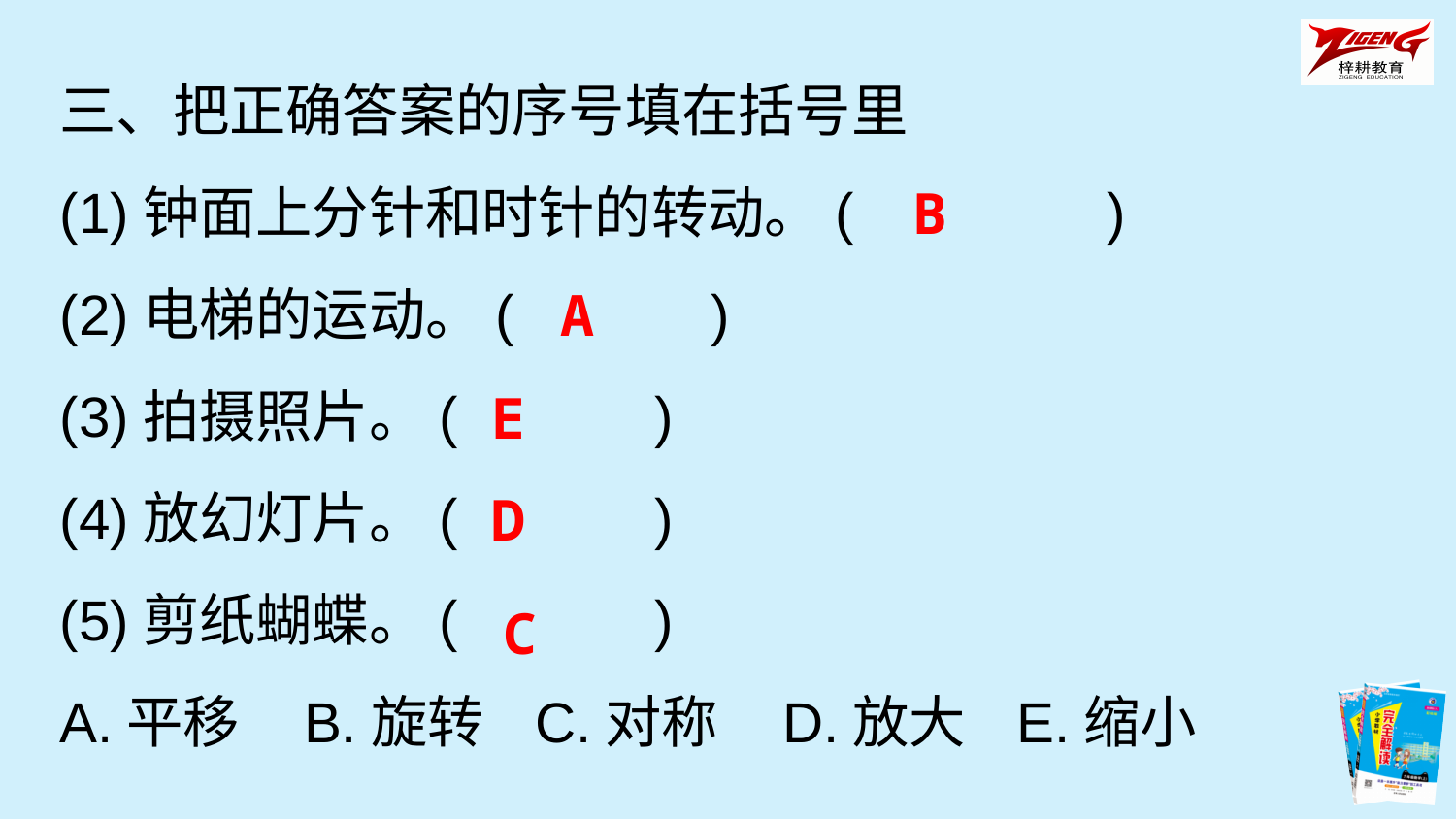

三、把正确答案的序号填在括号里
(1)钟面上分针和时针的转动。(　　　　)
(2)电梯的运动。(　　　)
(3)拍摄照片。(　　　)
(4)放幻灯片。(　　　)
(5)剪纸蝴蝶。(　　　)
A.平移    B.旋转   C.对称    D.放大   E.缩小
B
A
E
D
C